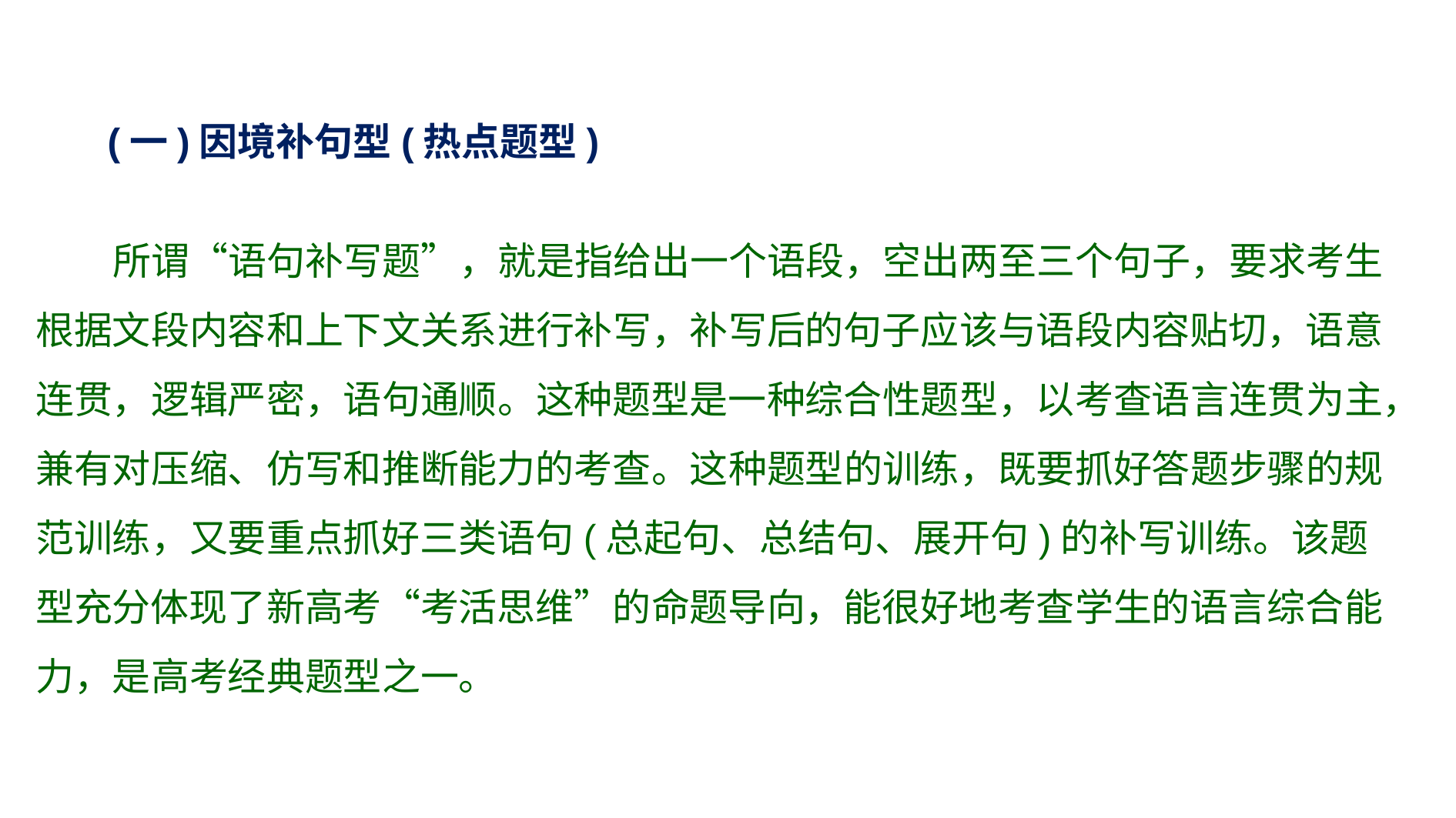

(一)因境补句型(热点题型)
    所谓“语句补写题”，就是指给出一个语段，空出两至三个句子，要求考生根据文段内容和上下文关系进行补写，补写后的句子应该与语段内容贴切，语意连贯，逻辑严密，语句通顺。这种题型是一种综合性题型，以考查语言连贯为主，兼有对压缩、仿写和推断能力的考查。这种题型的训练，既要抓好答题步骤的规范训练，又要重点抓好三类语句(总起句、总结句、展开句)的补写训练。该题型充分体现了新高考“考活思维”的命题导向，能很好地考查学生的语言综合能力，是高考经典题型之一。